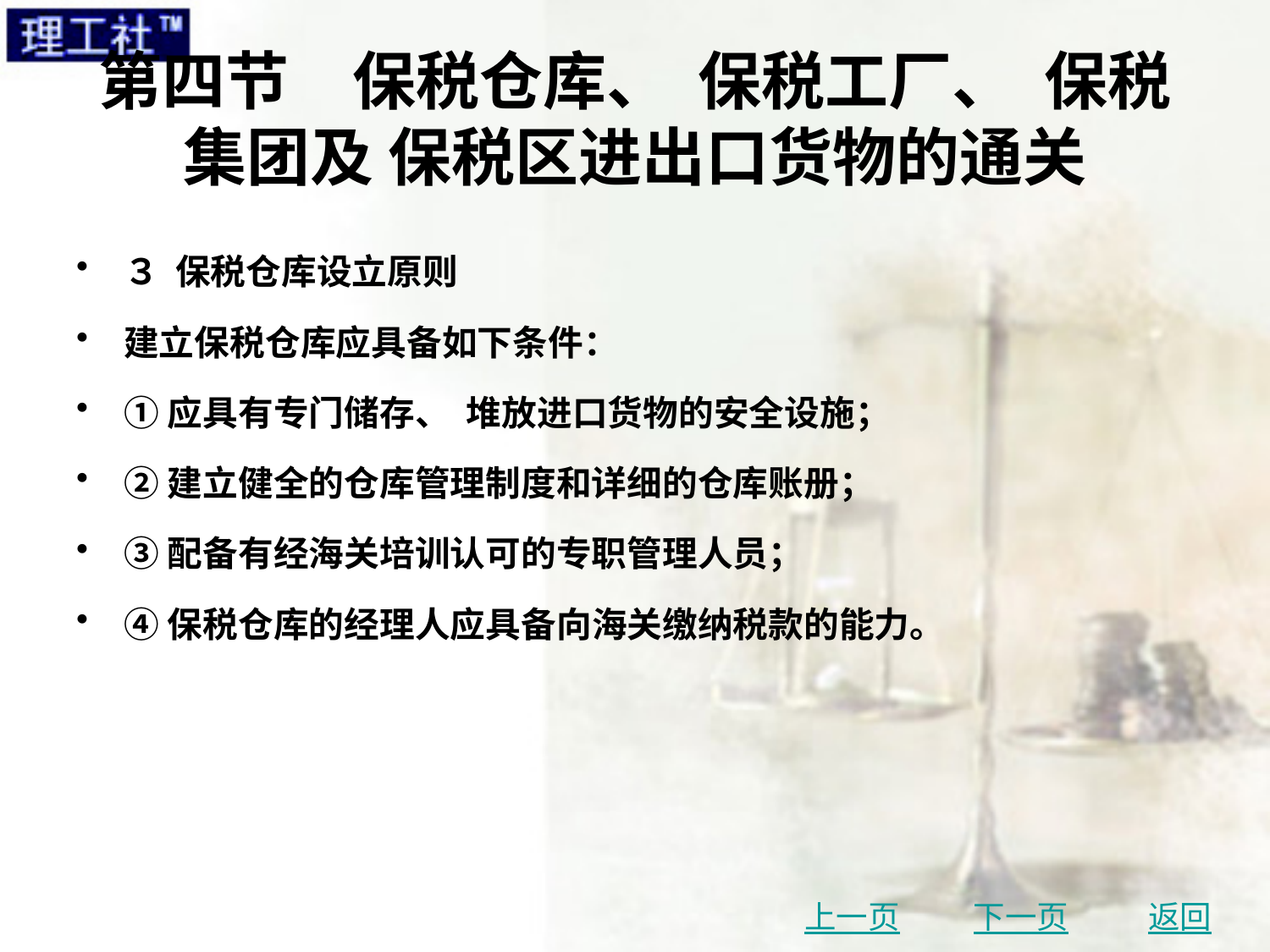

# 第四节　保税仓库、  保税工厂、  保税集团及 保税区进出口货物的通关
３  保税仓库设立原则
建立保税仓库应具备如下条件：
①应具有专门储存、  堆放进口货物的安全设施；
②建立健全的仓库管理制度和详细的仓库账册；
③配备有经海关培训认可的专职管理人员；
④保税仓库的经理人应具备向海关缴纳税款的能力。

上一页
下一页
返回